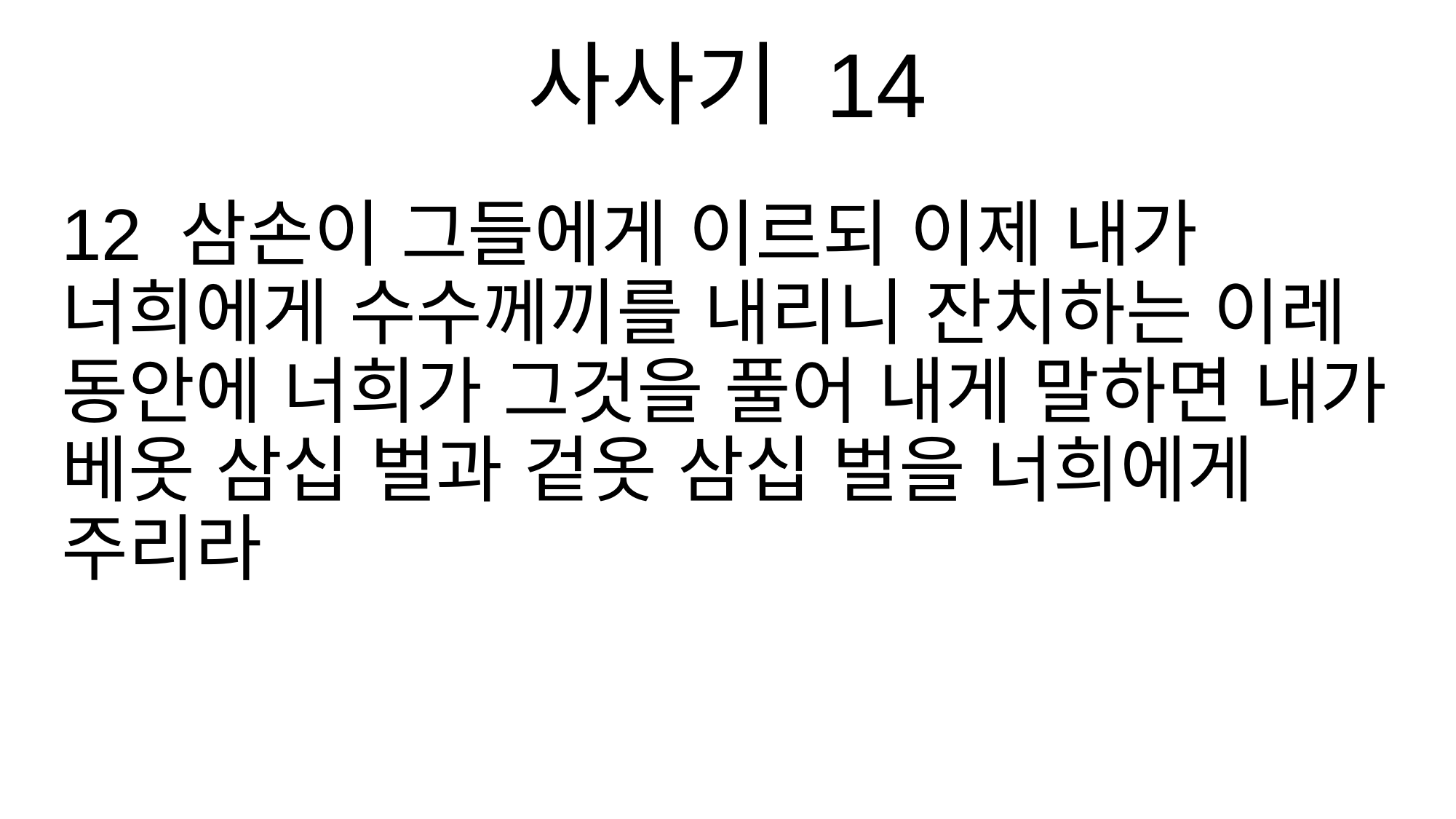

사사기 14
12 삼손이 그들에게 이르되 이제 내가 너희에게 수수께끼를 내리니 잔치하는 이레 동안에 너희가 그것을 풀어 내게 말하면 내가 베옷 삼십 벌과 겉옷 삼십 벌을 너희에게 주리라